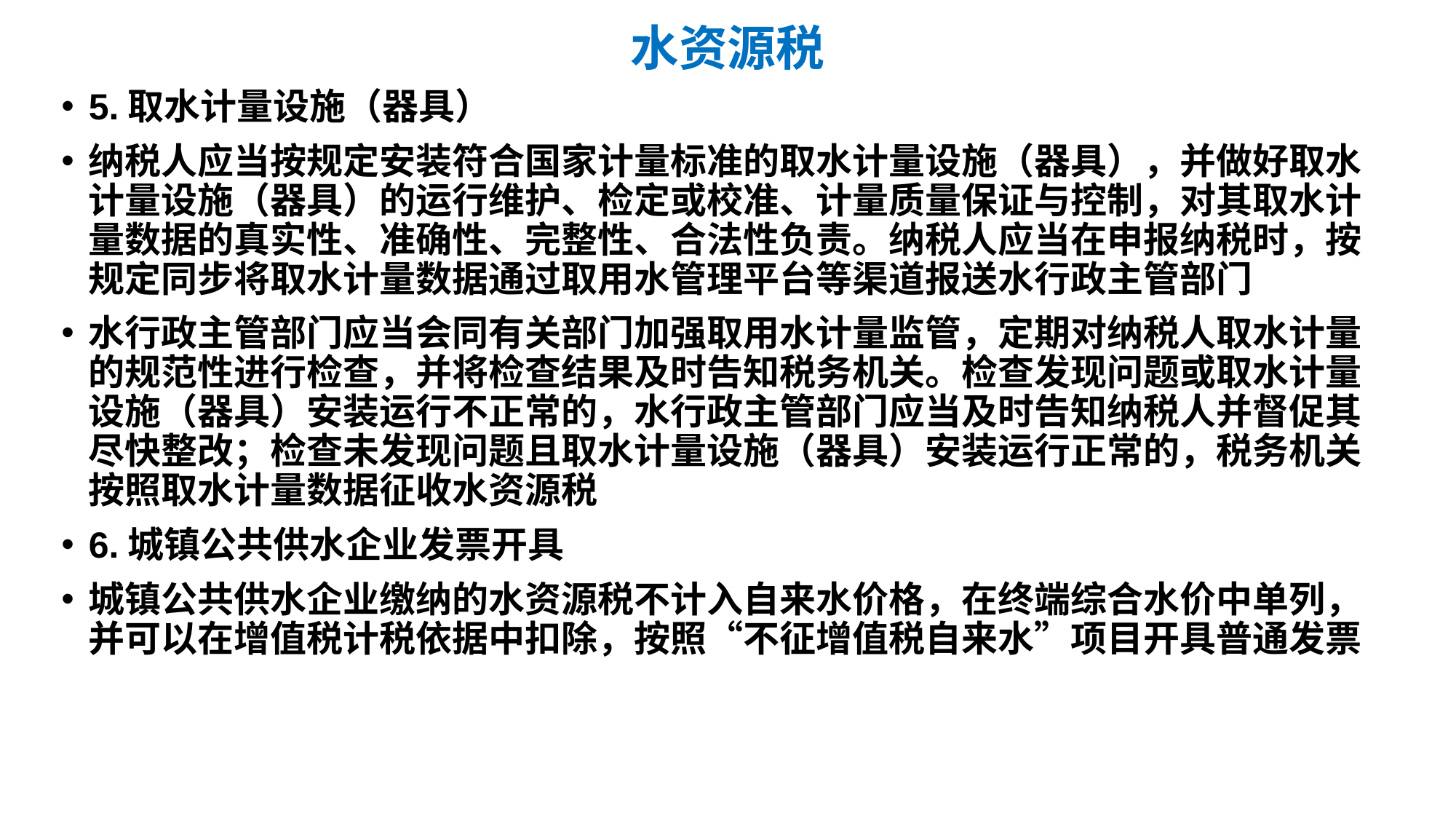

# 水资源税
5.取水计量设施（器具）
纳税人应当按规定安装符合国家计量标准的取水计量设施（器具），并做好取水计量设施（器具）的运行维护、检定或校准、计量质量保证与控制，对其取水计量数据的真实性、准确性、完整性、合法性负责。纳税人应当在申报纳税时，按规定同步将取水计量数据通过取用水管理平台等渠道报送水行政主管部门
水行政主管部门应当会同有关部门加强取用水计量监管，定期对纳税人取水计量的规范性进行检查，并将检查结果及时告知税务机关。检查发现问题或取水计量设施（器具）安装运行不正常的，水行政主管部门应当及时告知纳税人并督促其尽快整改；检查未发现问题且取水计量设施（器具）安装运行正常的，税务机关按照取水计量数据征收水资源税
6.城镇公共供水企业发票开具
城镇公共供水企业缴纳的水资源税不计入自来水价格，在终端综合水价中单列，并可以在增值税计税依据中扣除，按照“不征增值税自来水”项目开具普通发票